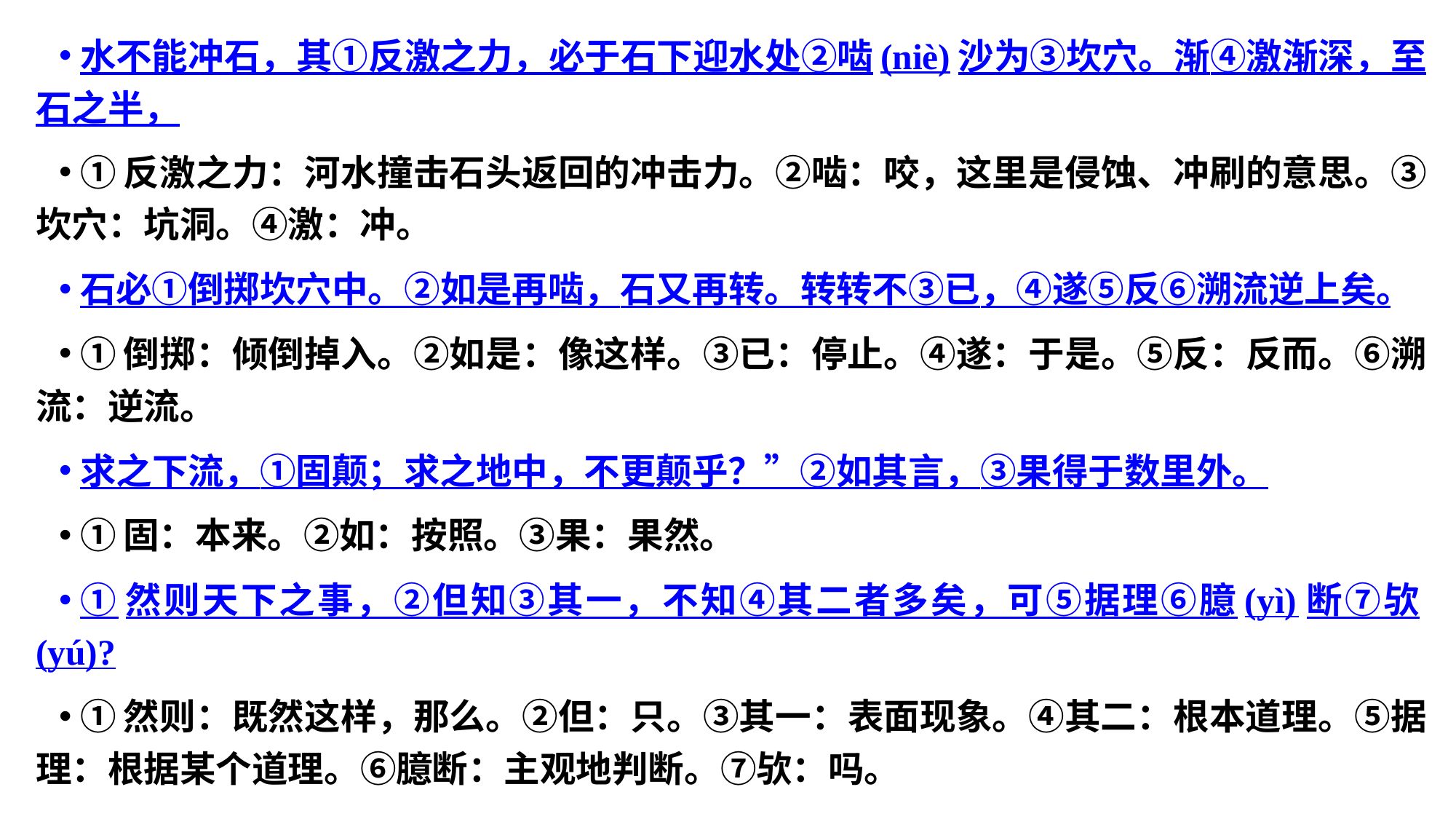

水不能冲石，其①反激之力，必于石下迎水处②啮(niè)沙为③坎穴。渐④激渐深，至石之半，
①反激之力：河水撞击石头返回的冲击力。②啮：咬，这里是侵蚀、冲刷的意思。③坎穴：坑洞。④激：冲。
石必①倒掷坎穴中。②如是再啮，石又再转。转转不③已，④遂⑤反⑥溯流逆上矣。
①倒掷：倾倒掉入。②如是：像这样。③已：停止。④遂：于是。⑤反：反而。⑥溯流：逆流。
求之下流，①固颠；求之地中，不更颠乎？”②如其言，③果得于数里外。
①固：本来。②如：按照。③果：果然。
①然则天下之事，②但知③其一，不知④其二者多矣，可⑤据理⑥臆(yì)断⑦欤(yú)?
①然则：既然这样，那么。②但：只。③其一：表面现象。④其二：根本道理。⑤据理：根据某个道理。⑥臆断：主观地判断。⑦欤：吗。